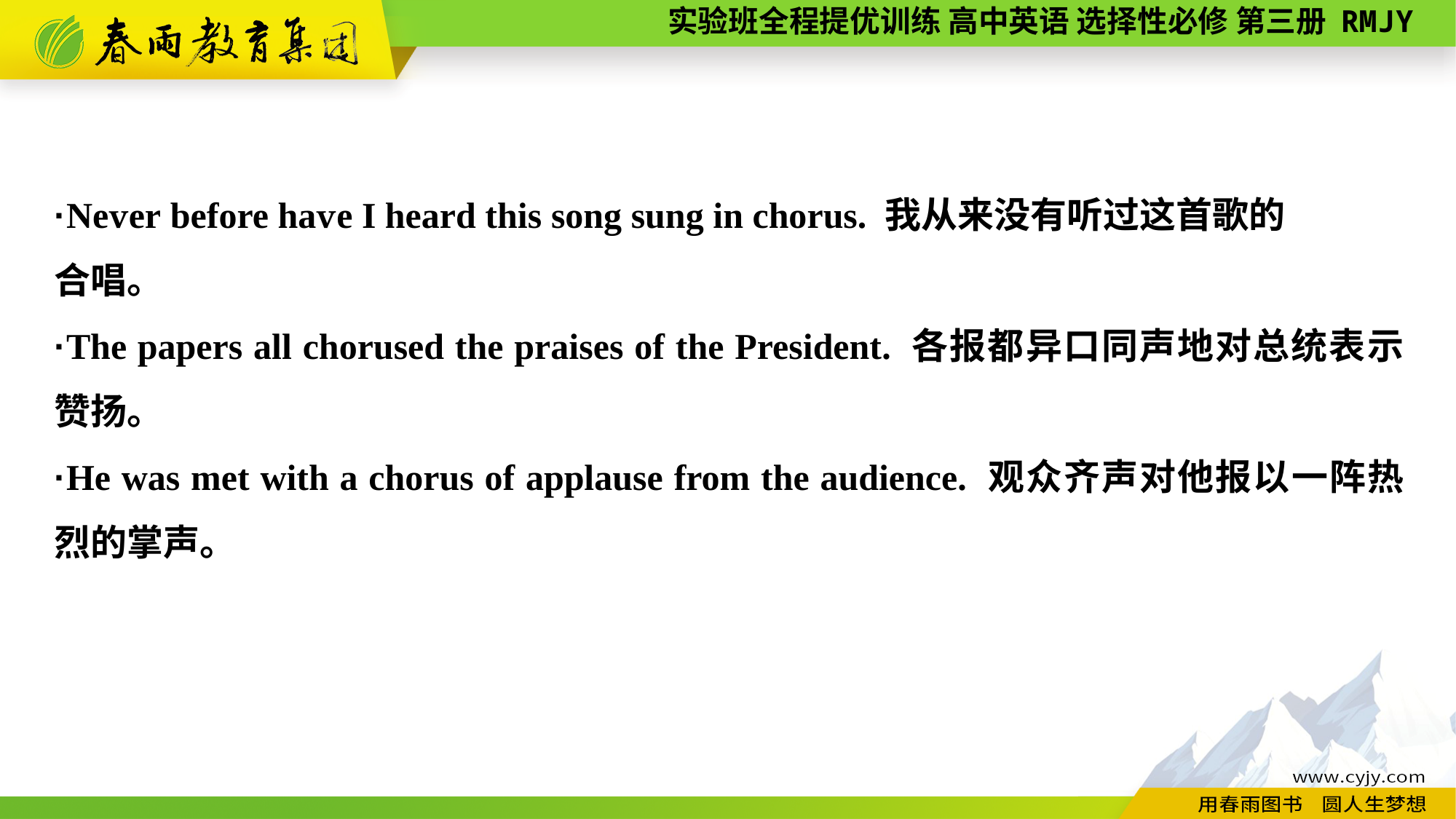

·Never before have I heard this song sung in chorus. 我从来没有听过这首歌的
合唱。
·The papers all chorused the praises of the President. 各报都异口同声地对总统表示赞扬。
·He was met with a chorus of applause from the audience. 观众齐声对他报以一阵热烈的掌声。